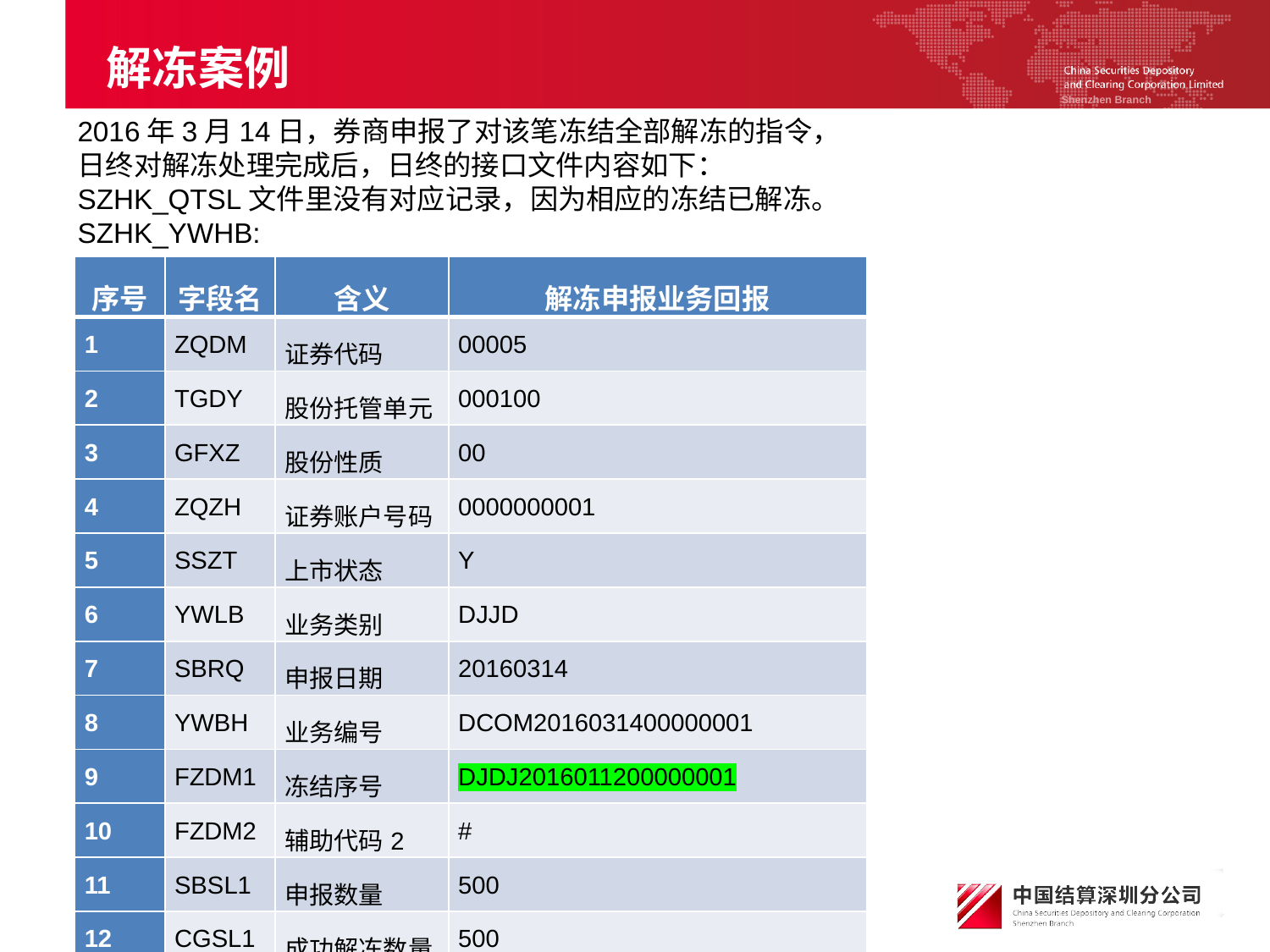

解冻案例
2016年3月14日，券商申报了对该笔冻结全部解冻的指令，日终对解冻处理完成后，日终的接口文件内容如下：
SZHK_QTSL文件里没有对应记录，因为相应的冻结已解冻。
SZHK_YWHB:
| 序号 | 字段名 | 含义 | 解冻申报业务回报 |
| --- | --- | --- | --- |
| 1 | ZQDM | 证券代码 | 00005 |
| 2 | TGDY | 股份托管单元 | 000100 |
| 3 | GFXZ | 股份性质 | 00 |
| 4 | ZQZH | 证券账户号码 | 0000000001 |
| 5 | SSZT | 上市状态 | Y |
| 6 | YWLB | 业务类别 | DJJD |
| 7 | SBRQ | 申报日期 | 20160314 |
| 8 | YWBH | 业务编号 | DCOM2016031400000001 |
| 9 | FZDM1 | 冻结序号 | DJDJ2016011200000001 |
| 10 | FZDM2 | 辅助代码2 | # |
| 11 | SBSL1 | 申报数量 | 500 |
| 12 | CGSL1 | 成功解冻数量 | 500 |
| 13 | CGSL2 | 成功轮候数量 | # |
| 14 | RQ | 发送日期 | 20160314 |